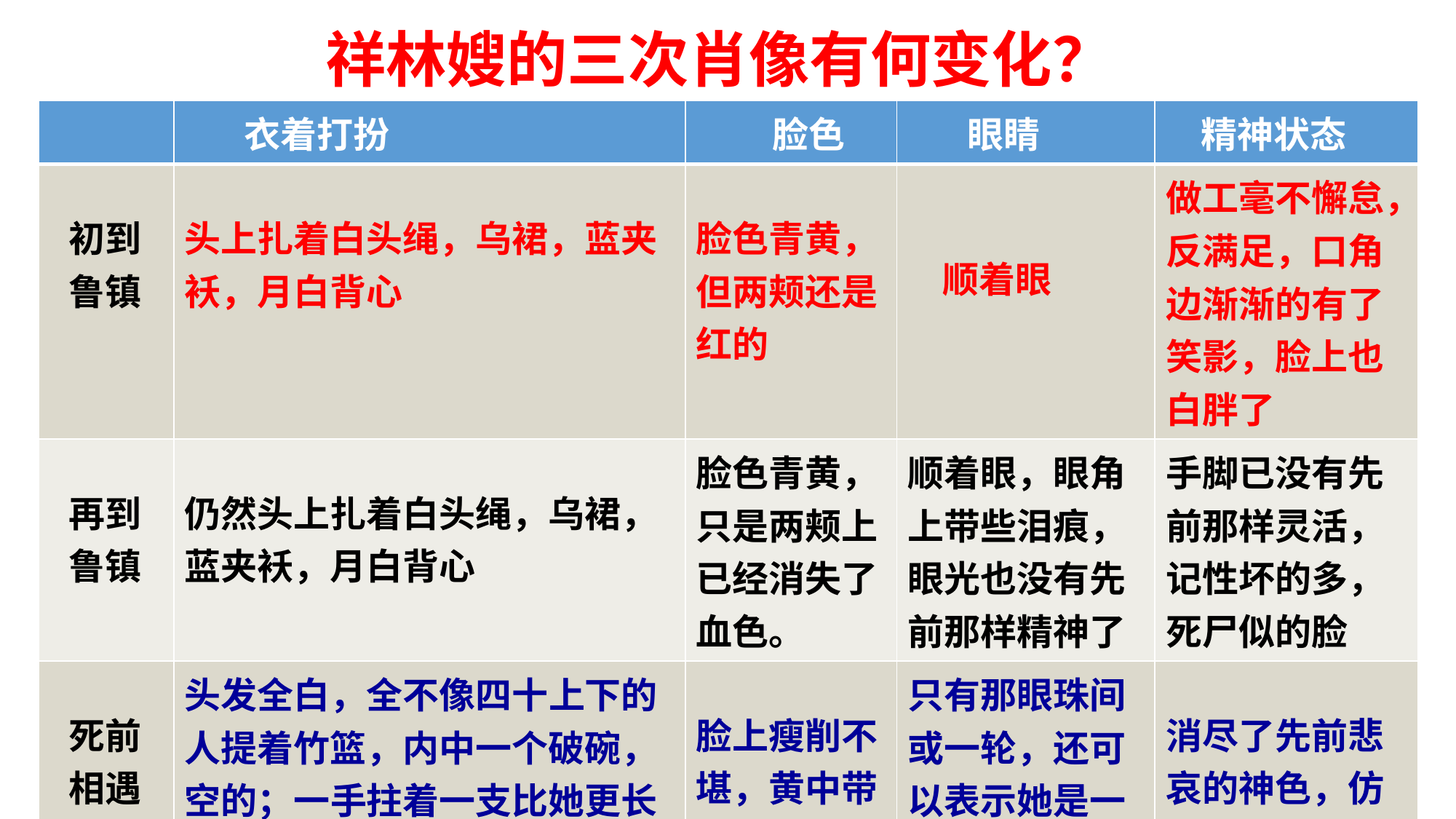

祥林嫂的三次肖像有何变化？
|  | 衣着打扮 | 脸色 | 眼睛 | 精神状态 |
| --- | --- | --- | --- | --- |
| 初到 鲁镇 | 头上扎着白头绳，乌裙，蓝夹袄，月白背心 | 脸色青黄，但两颊还是红的 | 顺着眼 | 做工毫不懈怠，反满足，口角边渐渐的有了笑影，脸上也白胖了 |
| 再到 鲁镇 | 仍然头上扎着白头绳，乌裙，蓝夹袄，月白背心 | 脸色青黄，只是两颊上已经消失了血色。 | 顺着眼，眼角上带些泪痕，眼光也没有先前那样精神了 | 手脚已没有先前那样灵活，记性坏的多，死尸似的脸 |
| 死前 相遇 | 头发全白，全不像四十上下的人提着竹篮，内中一个破碗，空的；一手拄着一支比她更长的竹竿，下端开了裂；她分明已经纯乎是一个乞丐了 | 脸上瘦削不堪，黄中带黑 | 只有那眼珠间或一轮，还可以表示她是一个活物 | 消尽了先前悲哀的神色，仿佛木刻似的 |